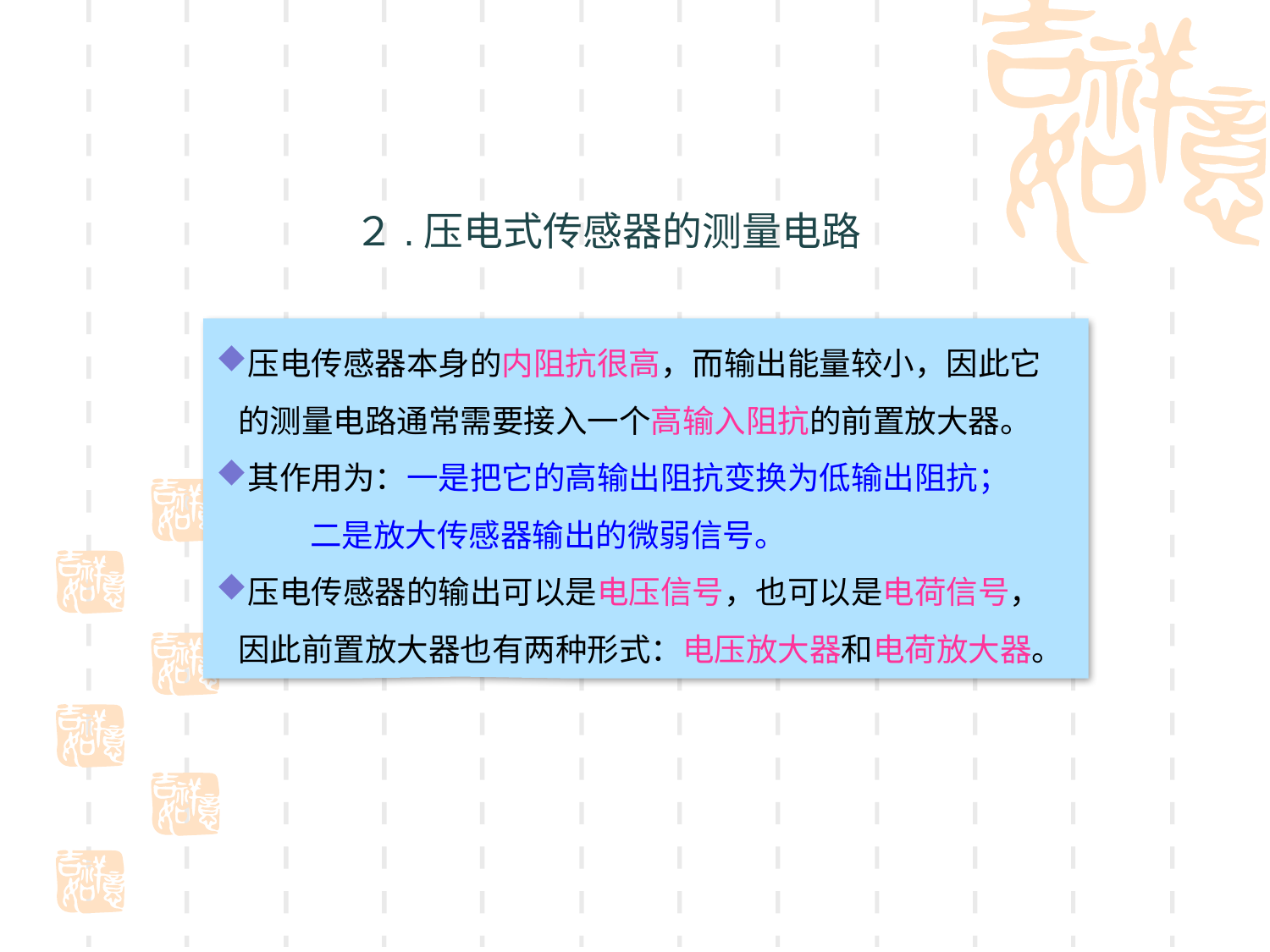

# ２.压电式传感器的测量电路
压电传感器本身的内阻抗很高，而输出能量较小，因此它
  的测量电路通常需要接入一个高输入阻抗的前置放大器。
其作用为：一是把它的高输出阻抗变换为低输出阻抗；
            二是放大传感器输出的微弱信号。
压电传感器的输出可以是电压信号，也可以是电荷信号，
  因此前置放大器也有两种形式：电压放大器和电荷放大器。
34